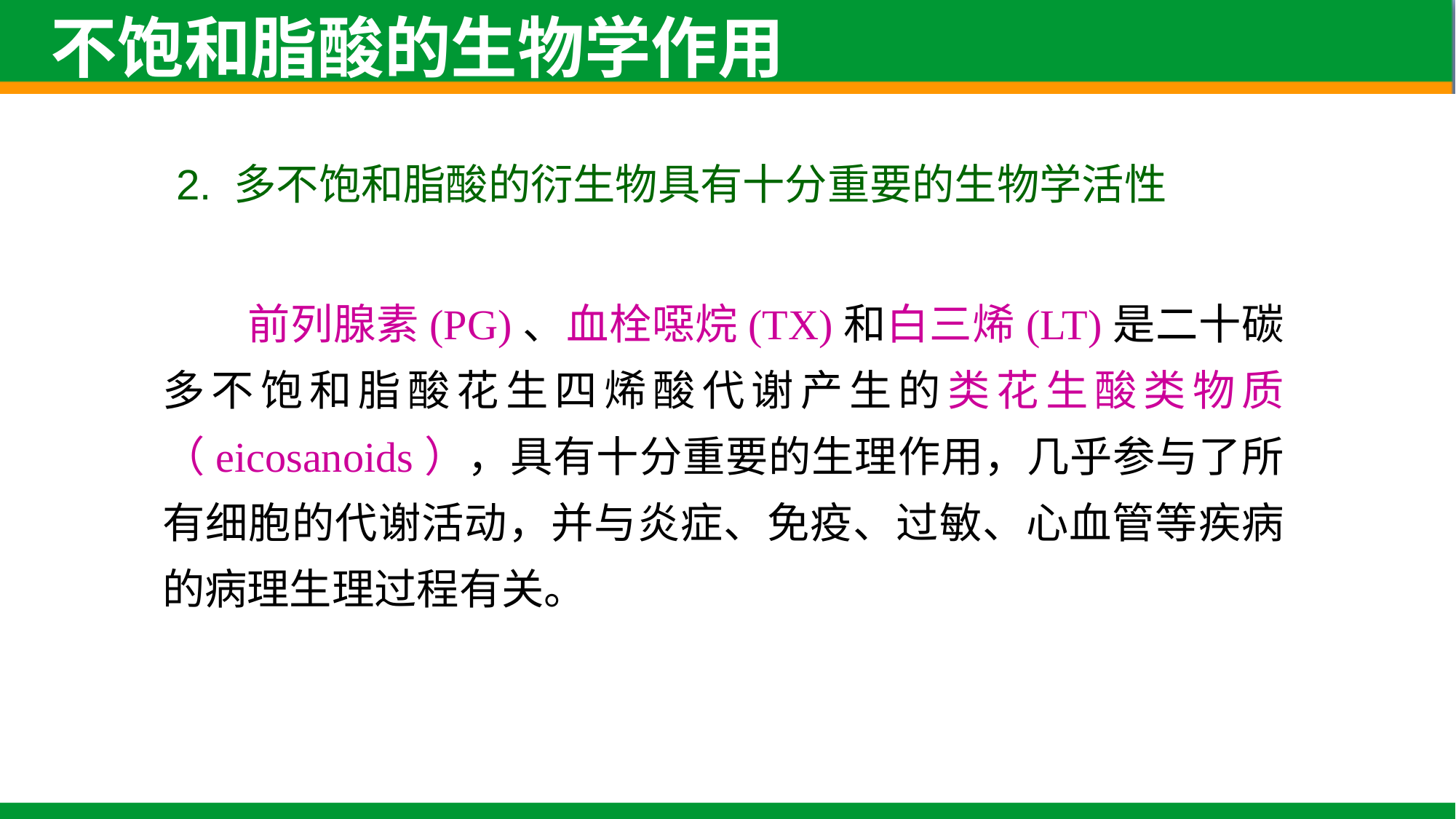

不饱和脂酸的生物学作用
2. 多不饱和脂酸的衍生物具有十分重要的生物学活性
前列腺素(PG)、血栓噁烷(TX)和白三烯(LT)是二十碳多不饱和脂酸花生四烯酸代谢产生的类花生酸类物质（eicosanoids），具有十分重要的生理作用，几乎参与了所有细胞的代谢活动，并与炎症、免疫、过敏、心血管等疾病的病理生理过程有关。